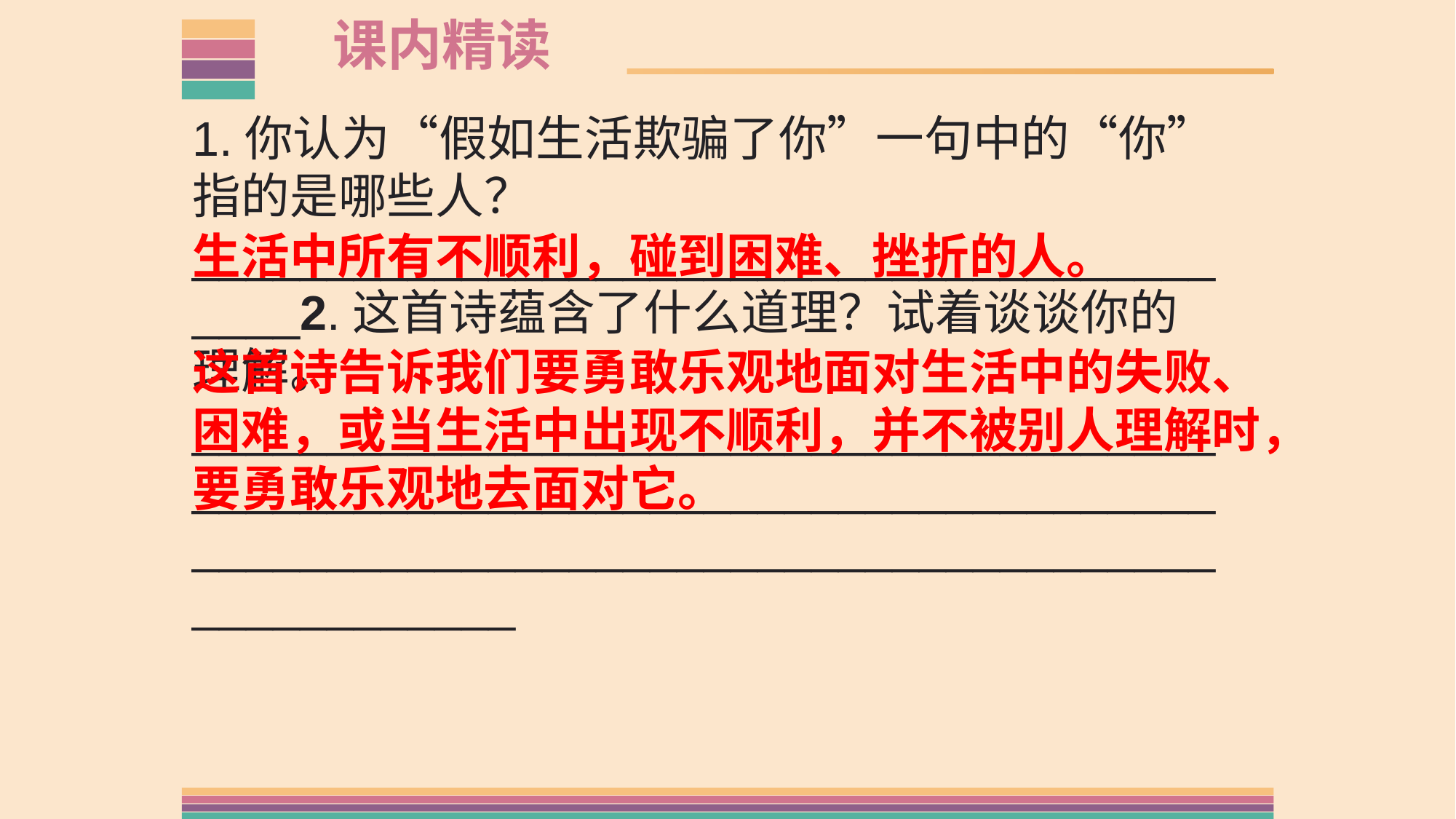

课内精读

1.你认为“假如生活欺骗了你”一句中的“你”指的是哪些人？ __________________________________________2.这首诗蕴含了什么道理？试着谈谈你的理解。 ______________________________________________________________________________________________________________________________
生活中所有不顺利，碰到困难、挫折的人。
这首诗告诉我们要勇敢乐观地面对生活中的失败、困难，或当生活中出现不顺利，并不被别人理解时，要勇敢乐观地去面对它。